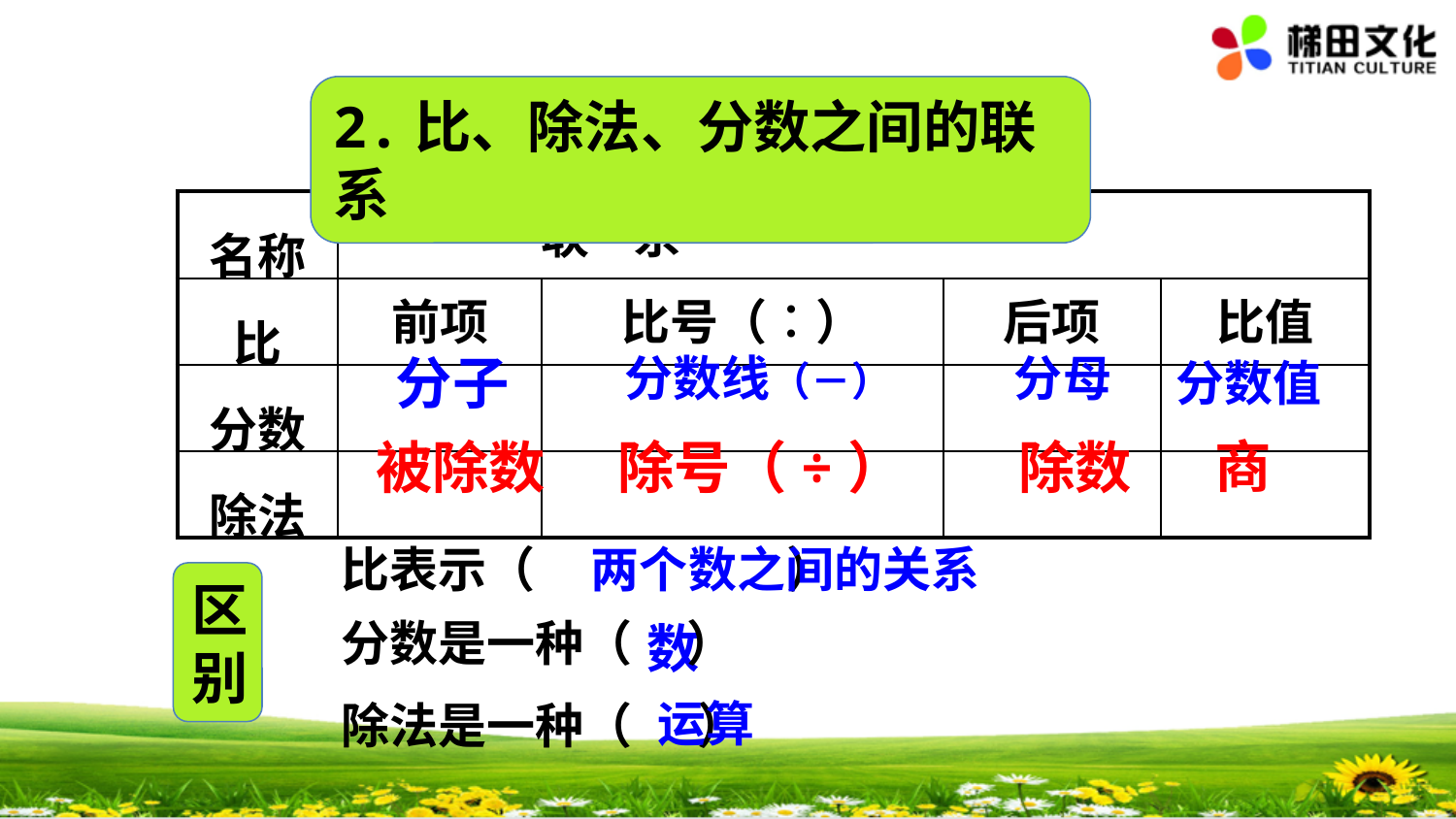

2.比、除法、分数之间的联系
| 名称 | 联 系 |  |  |  |
| --- | --- | --- | --- | --- |
| 比 | 前项 | 比号（︰） | 后项 | 比值 |
| 分数 |  |  |  |  |
| 除法 |  |  |  |  |
分子
 分数线（－）
  分母
分数值
商
被除数
 除号（÷）
 除数
比表示（                       ）
两个数之间的关系
区别
分数是一种（     ）
数
 运算
除法是一种（      ）